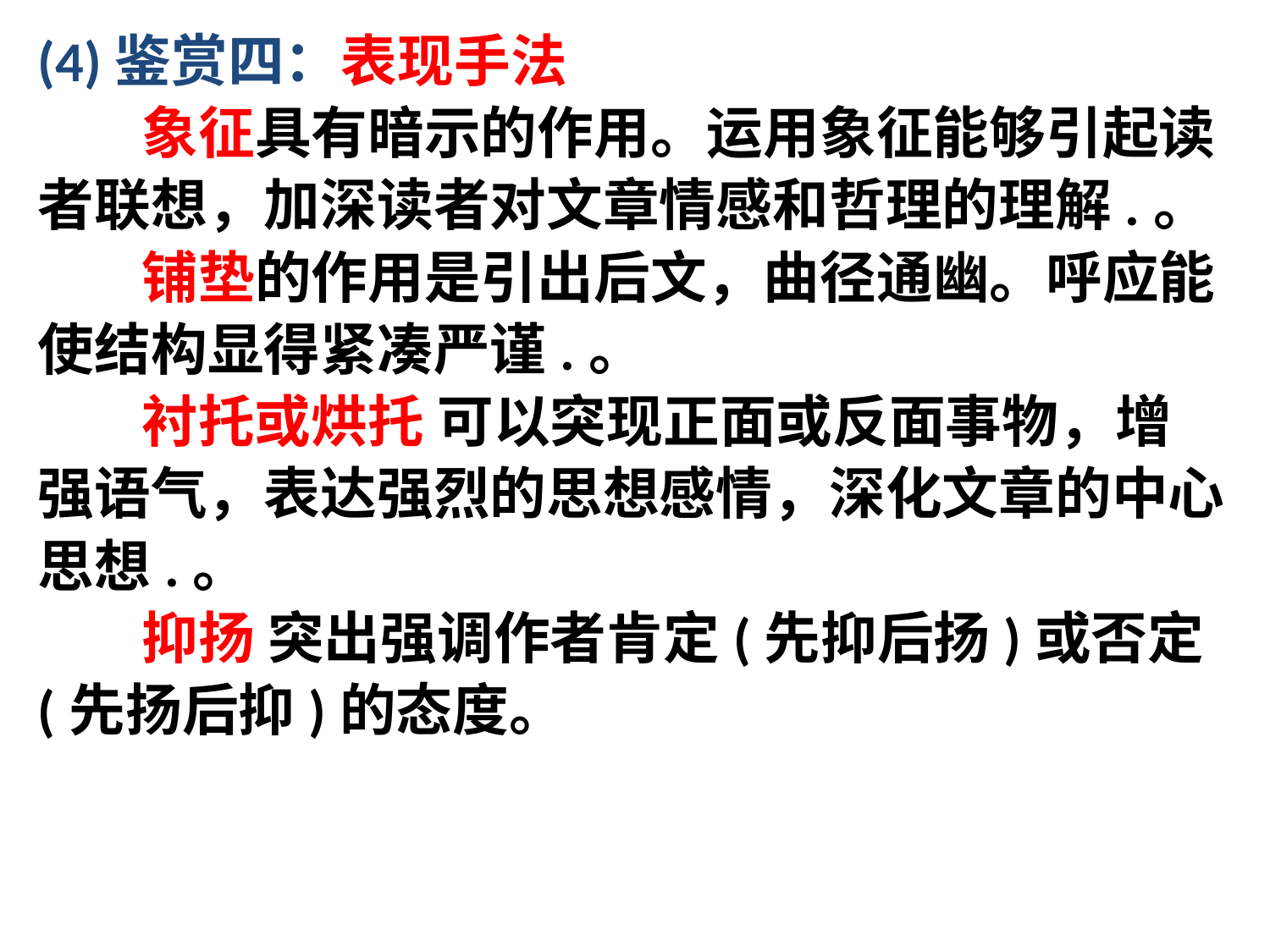

(4)鉴赏四：表现手法
       象征具有暗示的作用。运用象征能够引起读
者联想，加深读者对文章情感和哲理的理解.。
       铺垫的作用是引出后文，曲径通幽。呼应能
使结构显得紧凑严谨.。
       衬托或烘托 可以突现正面或反面事物，增
强语气，表达强烈的思想感情，深化文章的中心
思想.。
       抑扬 突出强调作者肯定(先抑后扬)或否定
(先扬后抑)的态度。